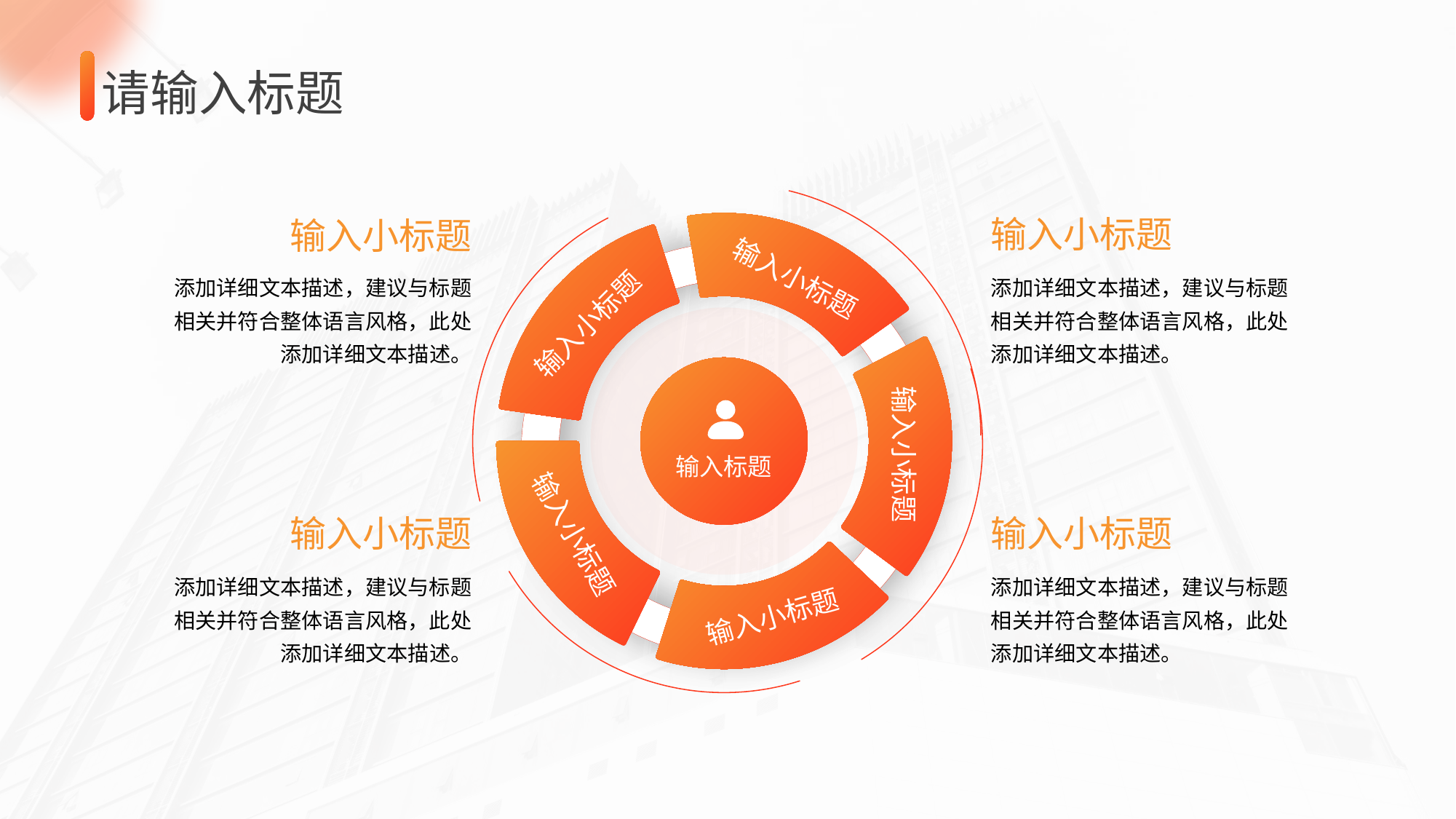

请输入标题

输入小标题
输入小标题

输入小标题
添加详细文本描述，建议与标题相关并符合整体语言风格，此处添加详细文本描述。
添加详细文本描述，建议与标题相关并符合整体语言风格，此处添加详细文本描述。
输入小标题

输入小标题

输入标题

输入小标题
输入小标题
输入小标题

添加详细文本描述，建议与标题相关并符合整体语言风格，此处添加详细文本描述。
添加详细文本描述，建议与标题相关并符合整体语言风格，此处添加详细文本描述。

输入小标题